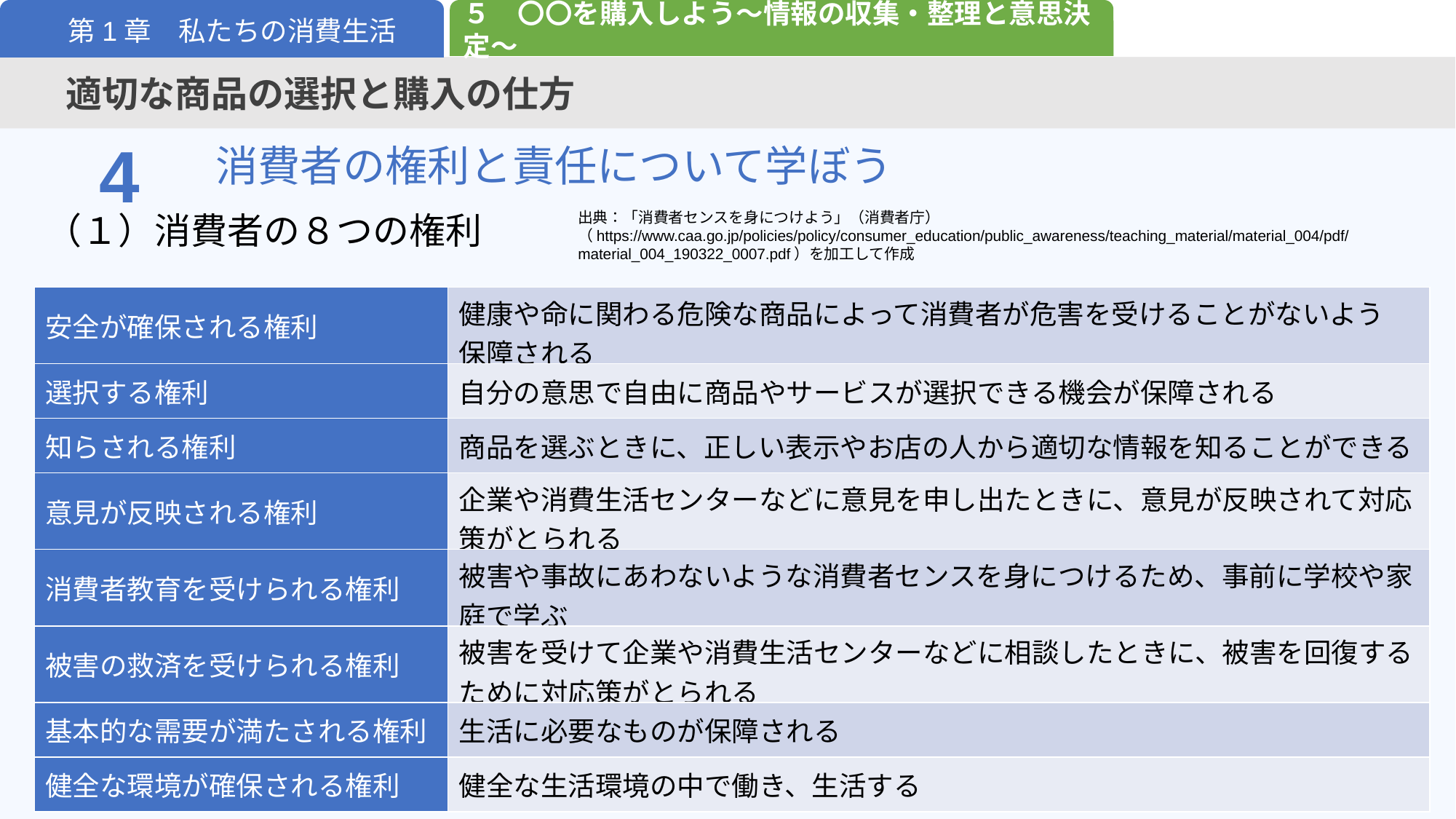

５　〇〇を購入しよう～情報の収集・整理と意思決定～
第1章　私たちの消費生活
適切な商品の選択と購入の仕方
4
消費者の権利と責任について学ぼう
（１）消費者の８つの権利
出典：「消費者センスを身につけよう」（消費者庁）​　　（https://www.caa.go.jp/policies/policy/consumer_education/public_awareness/teaching_material/material_004/pdf/material_004_190322_0007.pdf）を加工して作成​
| 安全が確保される権利 | 健康や命に関わる危険な商品によって消費者が危害を受けることがないよう 保障される |
| --- | --- |
| 選択する権利 | 自分の意思で自由に商品やサービスが選択できる機会が保障される |
| 知らされる権利 | 商品を選ぶときに、正しい表示やお店の人から適切な情報を知ることができる |
| 意見が反映される権利 | 企業や消費生活センターなどに意見を申し出たときに、意見が反映されて対応策がとられる |
| 消費者教育を受けられる権利 | 被害や事故にあわないような消費者センスを身につけるため、事前に学校や家庭で学ぶ |
| 被害の救済を受けられる権利 | 被害を受けて企業や消費生活センターなどに相談したときに、被害を回復するために対応策がとられる |
| 基本的な需要が満たされる権利 | 生活に必要なものが保障される |
| 健全な環境が確保される権利 | 健全な生活環境の中で働き、生活する |